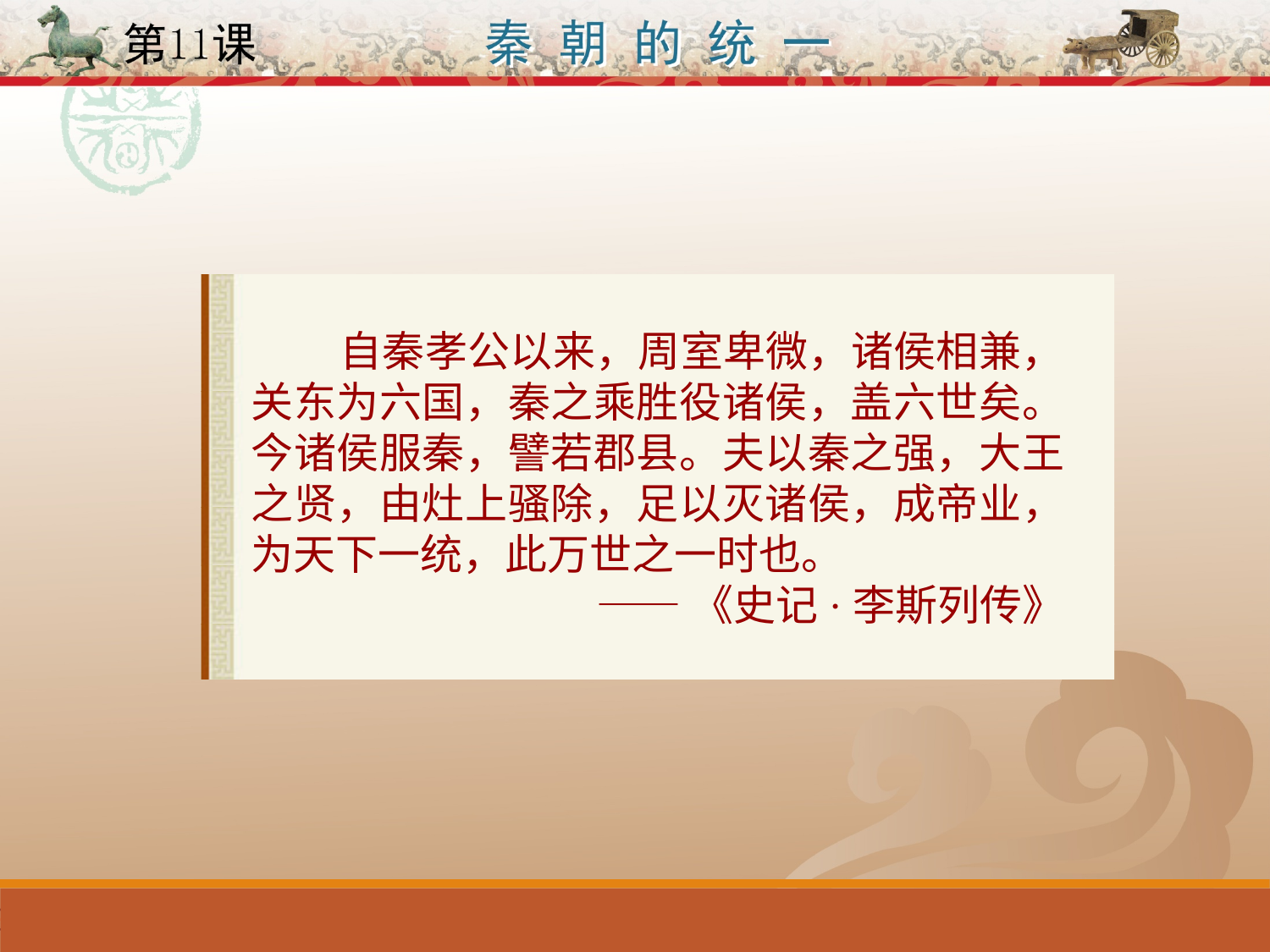

自秦孝公以来，周室卑微，诸侯相兼，关东为六国，秦之乘胜役诸侯，盖六世矣。今诸侯服秦，譬若郡县。夫以秦之强，大王之贤，由灶上骚除，足以灭诸侯，成帝业，为天下一统，此万世之一时也。
 ——《史记·李斯列传》